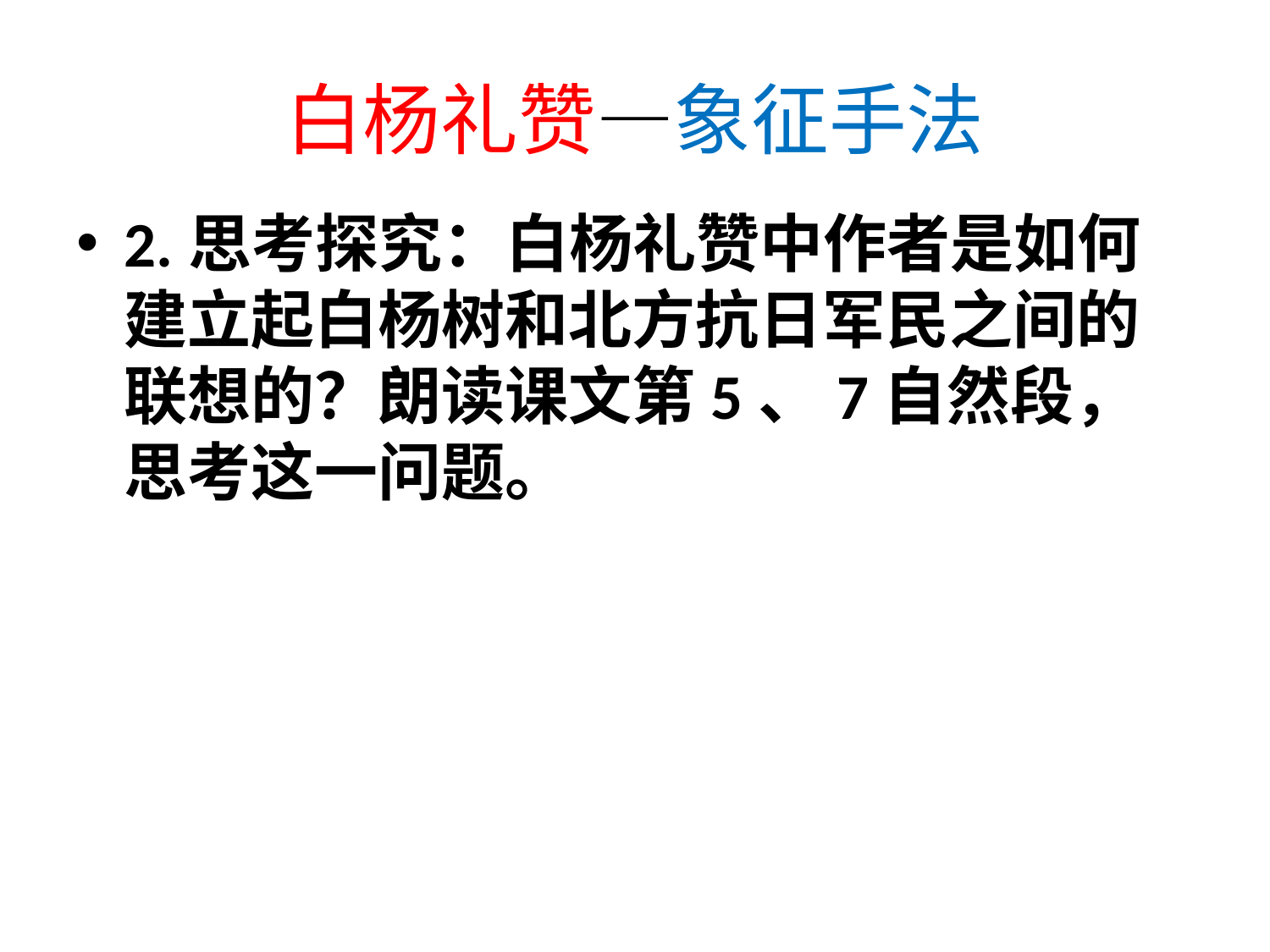

# 白杨礼赞—象征手法
2.思考探究：白杨礼赞中作者是如何建立起白杨树和北方抗日军民之间的联想的？朗读课文第5、7自然段，思考这一问题。